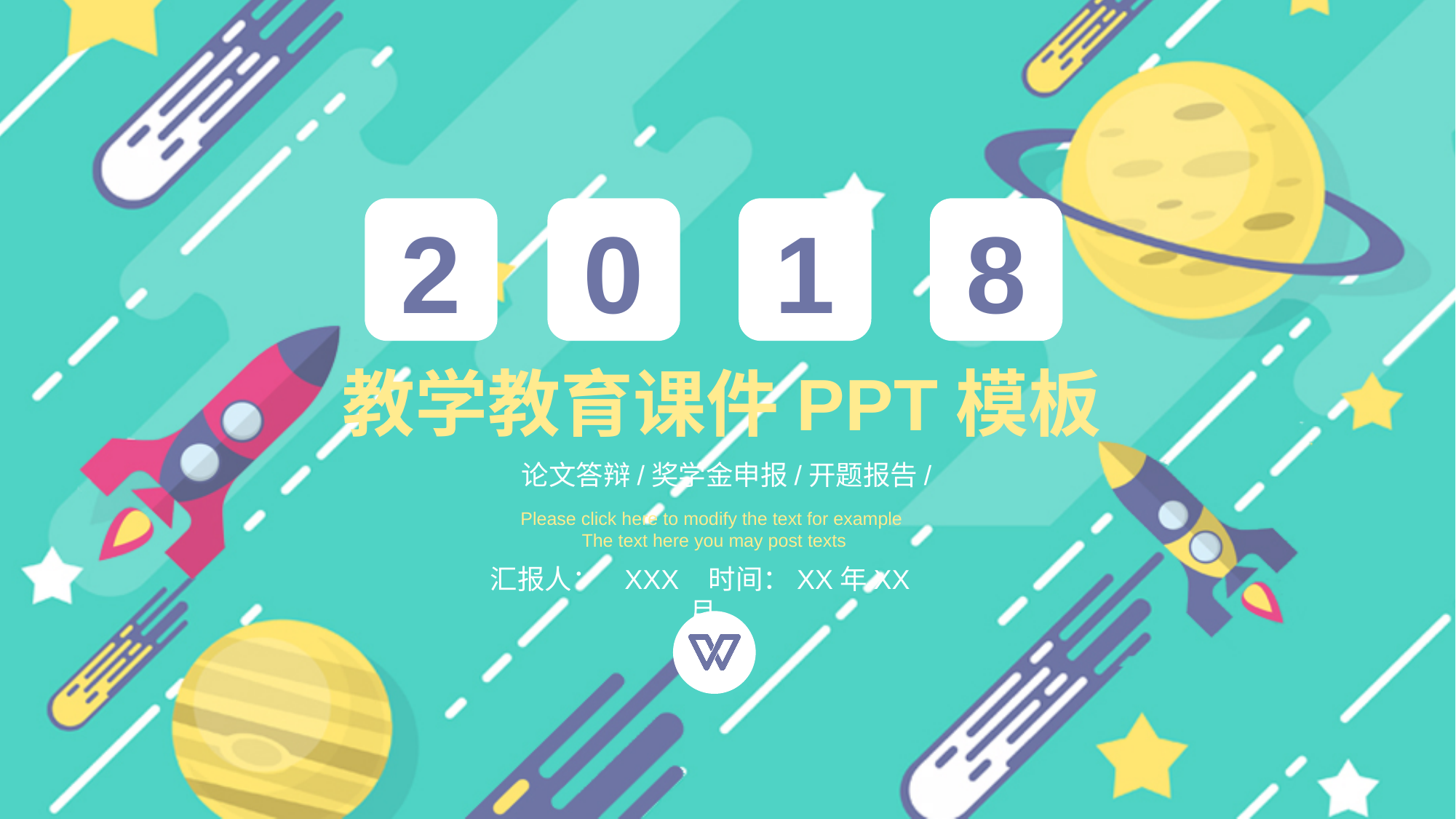

2
0
1
8
教学教育课件PPT模板
论文答辩/奖学金申报/开题报告/
Please click here to modify the text for example
The text here you may post texts
汇报人：   XXX   时间：XX年XX月